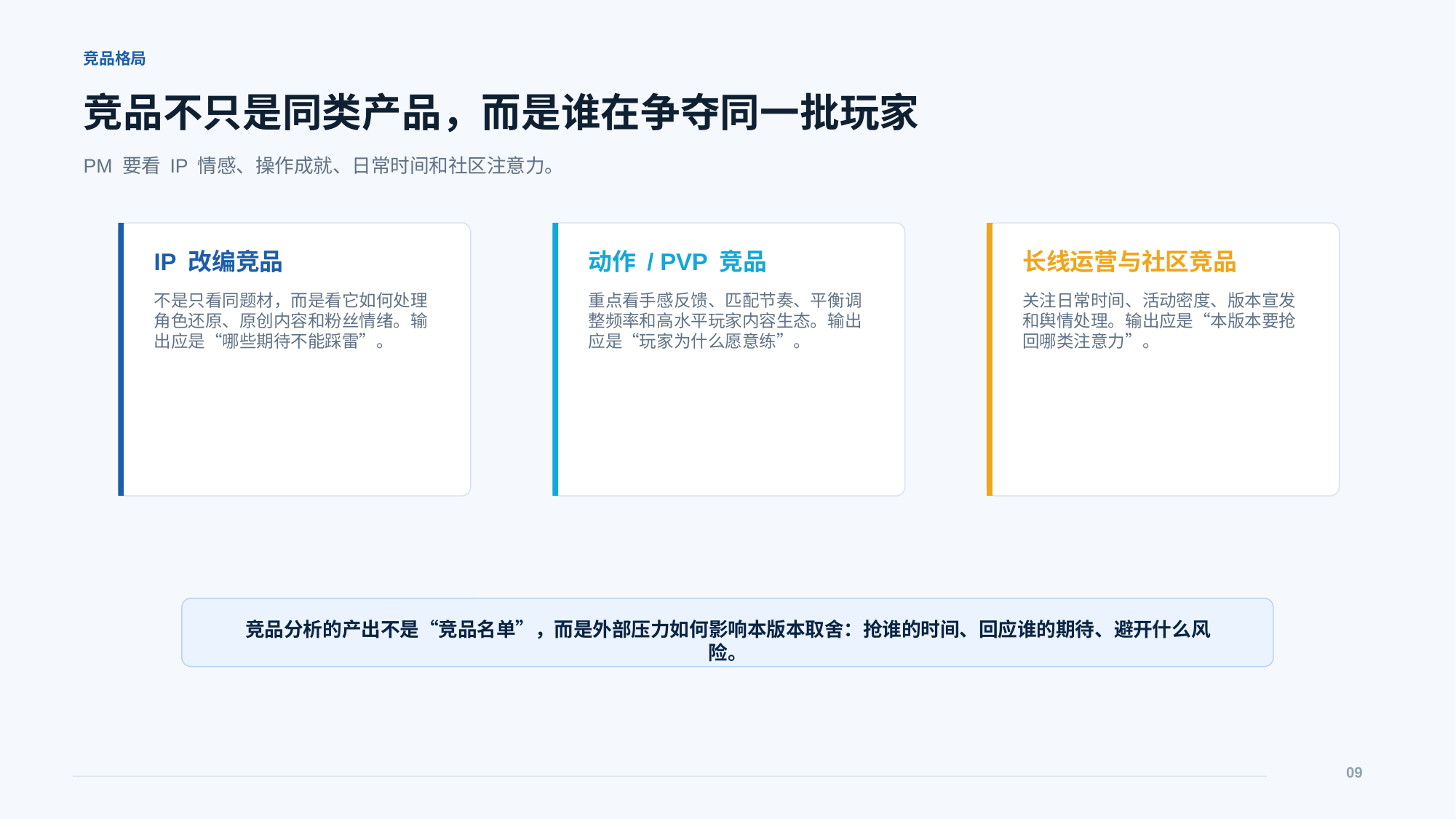

竞品格局
竞品不只是同类产品，而是谁在争夺同一批玩家
PM 要看 IP 情感、操作成就、日常时间和社区注意力。

IP 改编竞品
动作 / PVP 竞品
长线运营与社区竞品
不是只看同题材，而是看它如何处理角色还原、原创内容和粉丝情绪。输出应是“哪些期待不能踩雷”。
重点看手感反馈、匹配节奏、平衡调整频率和高水平玩家内容生态。输出应是“玩家为什么愿意练”。
关注日常时间、活动密度、版本宣发和舆情处理。输出应是“本版本要抢回哪类注意力”。

竞品分析的产出不是“竞品名单”，而是外部压力如何影响本版本取舍：抢谁的时间、回应谁的期待、避开什么风险。
09